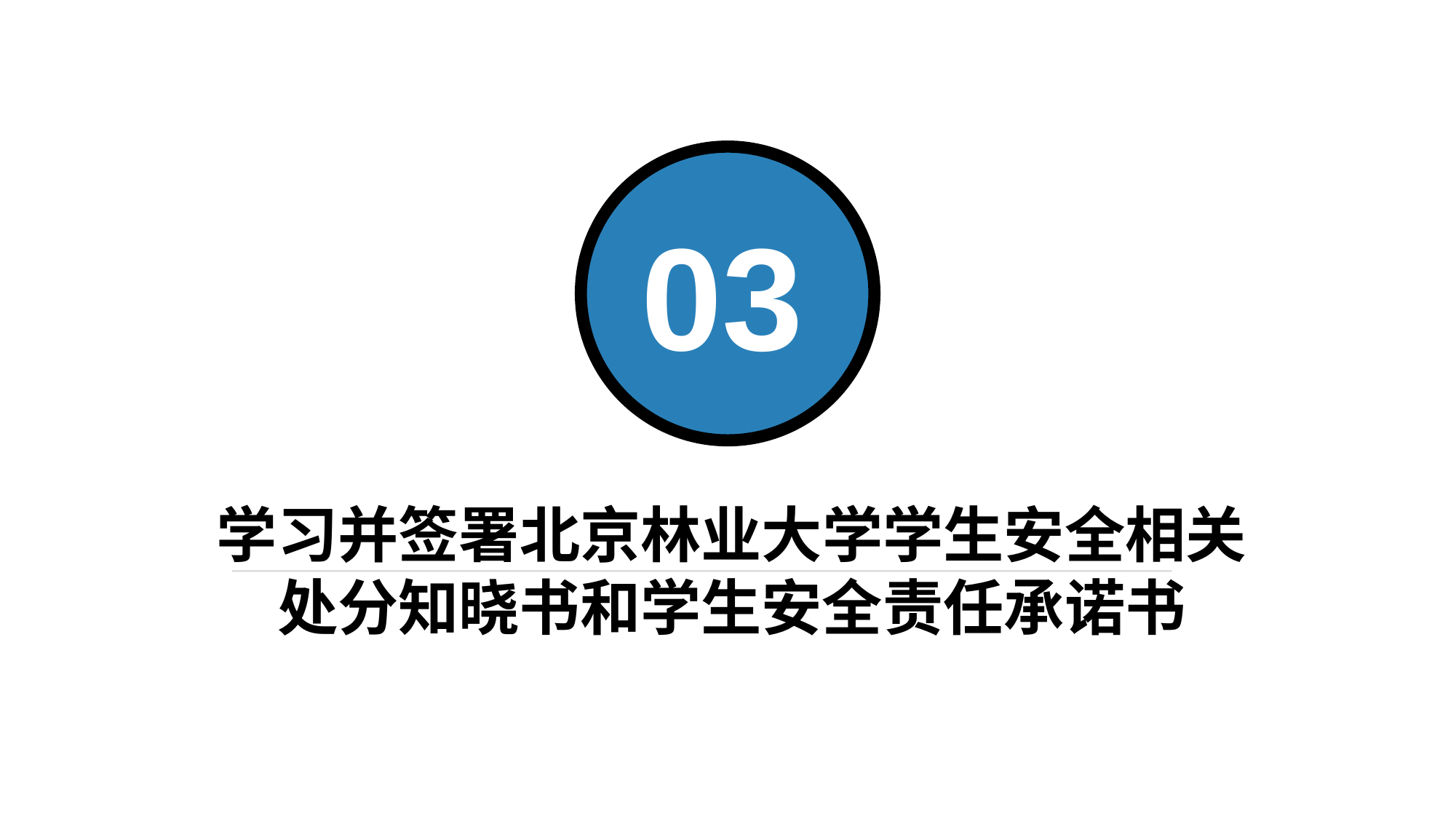

03
学习并签署北京林业大学学生安全相关处分知晓书和学生安全责任承诺书